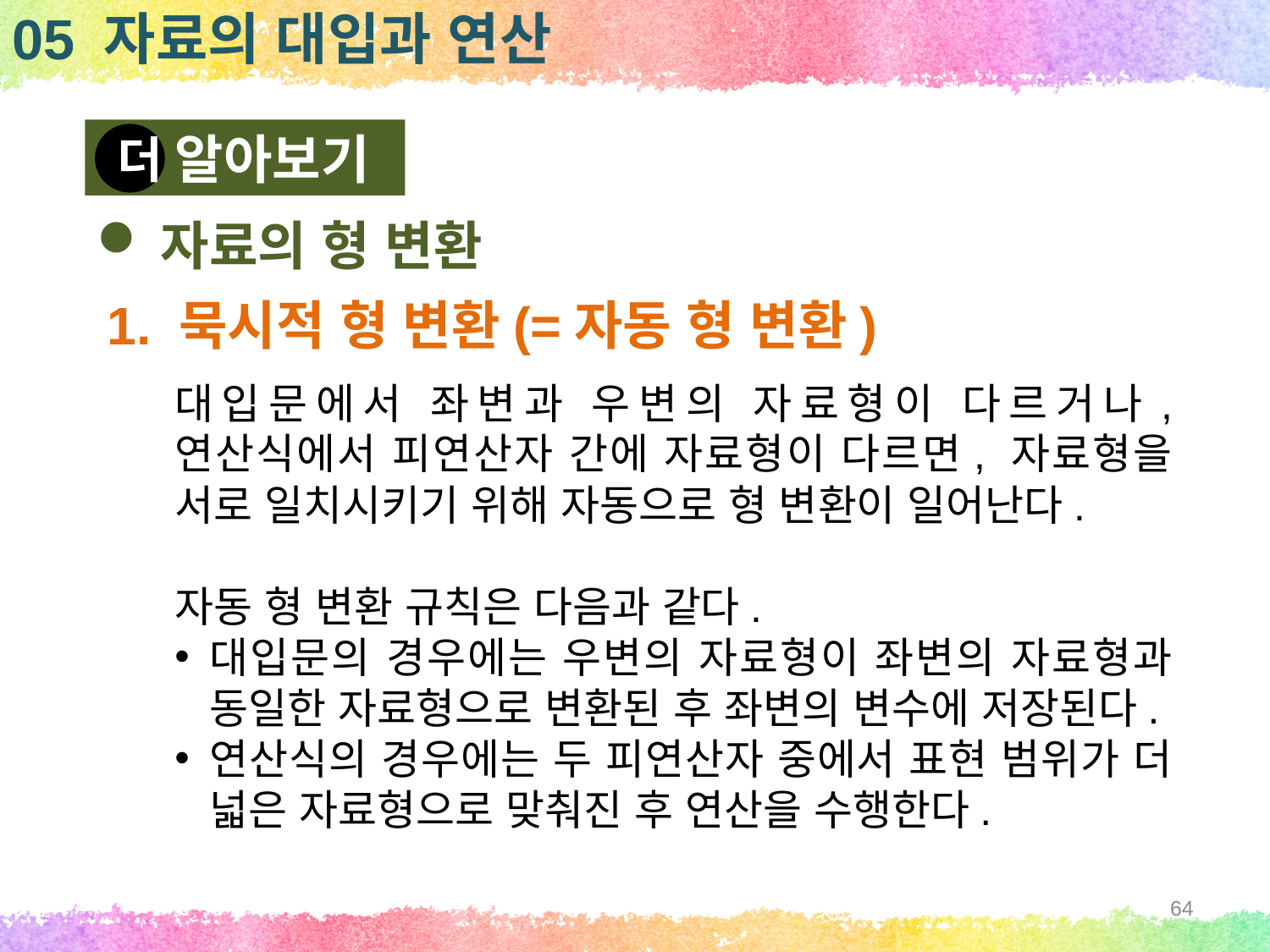

05 자료의 대입과 연산
알아보기
더
자료의 형 변환
1. 묵시적 형 변환(=자동 형 변환)
대입문에서 좌변과 우변의 자료형이 다르거나, 연산식에서 피연산자 간에 자료형이 다르면, 자료형을 서로 일치시키기 위해 자동으로 형 변환이 일어난다.

자동 형 변환 규칙은 다음과 같다.
대입문의 경우에는 우변의 자료형이 좌변의 자료형과 동일한 자료형으로 변환된 후 좌변의 변수에 저장된다.
연산식의 경우에는 두 피연산자 중에서 표현 범위가 더 넓은 자료형으로 맞춰진 후 연산을 수행한다.
64